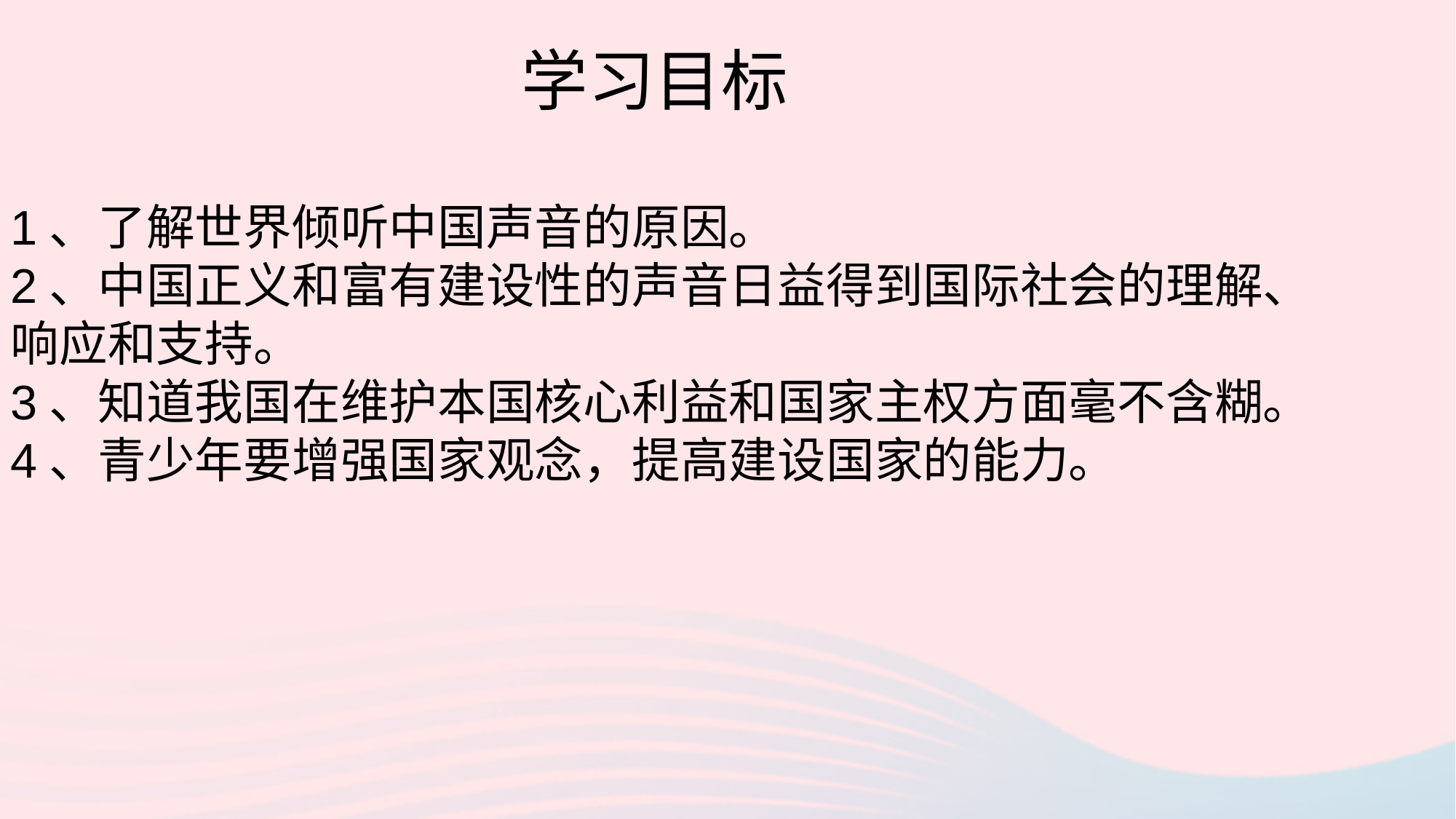

学习目标
1、了解世界倾听中国声音的原因。
2、中国正义和富有建设性的声音日益得到国际社会的理解、响应和支持。
3、知道我国在维护本国核心利益和国家主权方面毫不含糊。
4、青少年要增强国家观念，提高建设国家的能力。